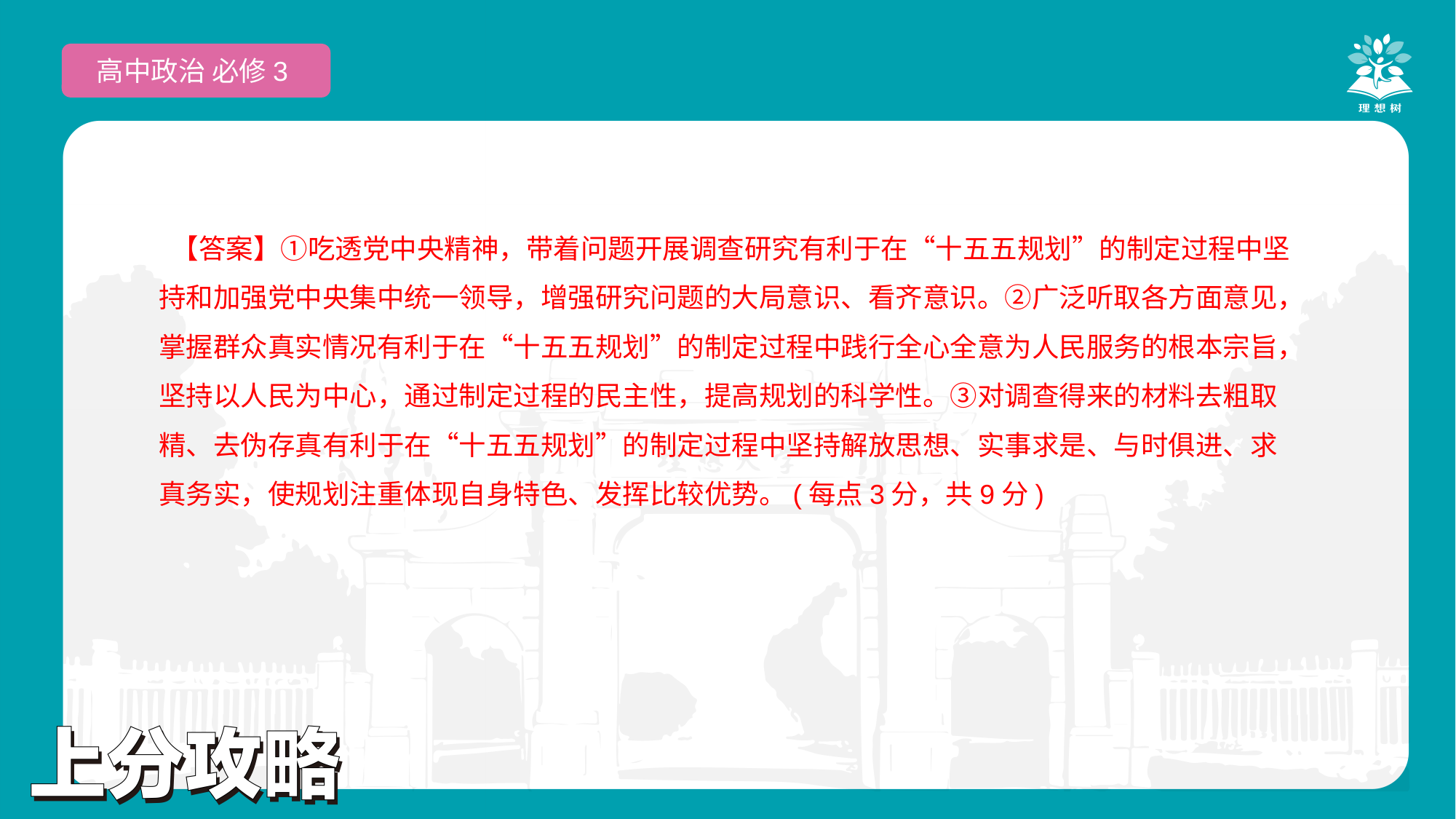

高中政治 必修3
 【答案】①吃透党中央精神，带着问题开展调查研究有利于在“十五五规划”的制定过程中坚持和加强党中央集中统一领导，增强研究问题的大局意识、看齐意识。②广泛听取各方面意见，掌握群众真实情况有利于在“十五五规划”的制定过程中践行全心全意为人民服务的根本宗旨，坚持以人民为中心，通过制定过程的民主性，提高规划的科学性。③对调查得来的材料去粗取精、去伪存真有利于在“十五五规划”的制定过程中坚持解放思想、实事求是、与时俱进、求真务实，使规划注重体现自身特色、发挥比较优势。(每点3分，共9分)